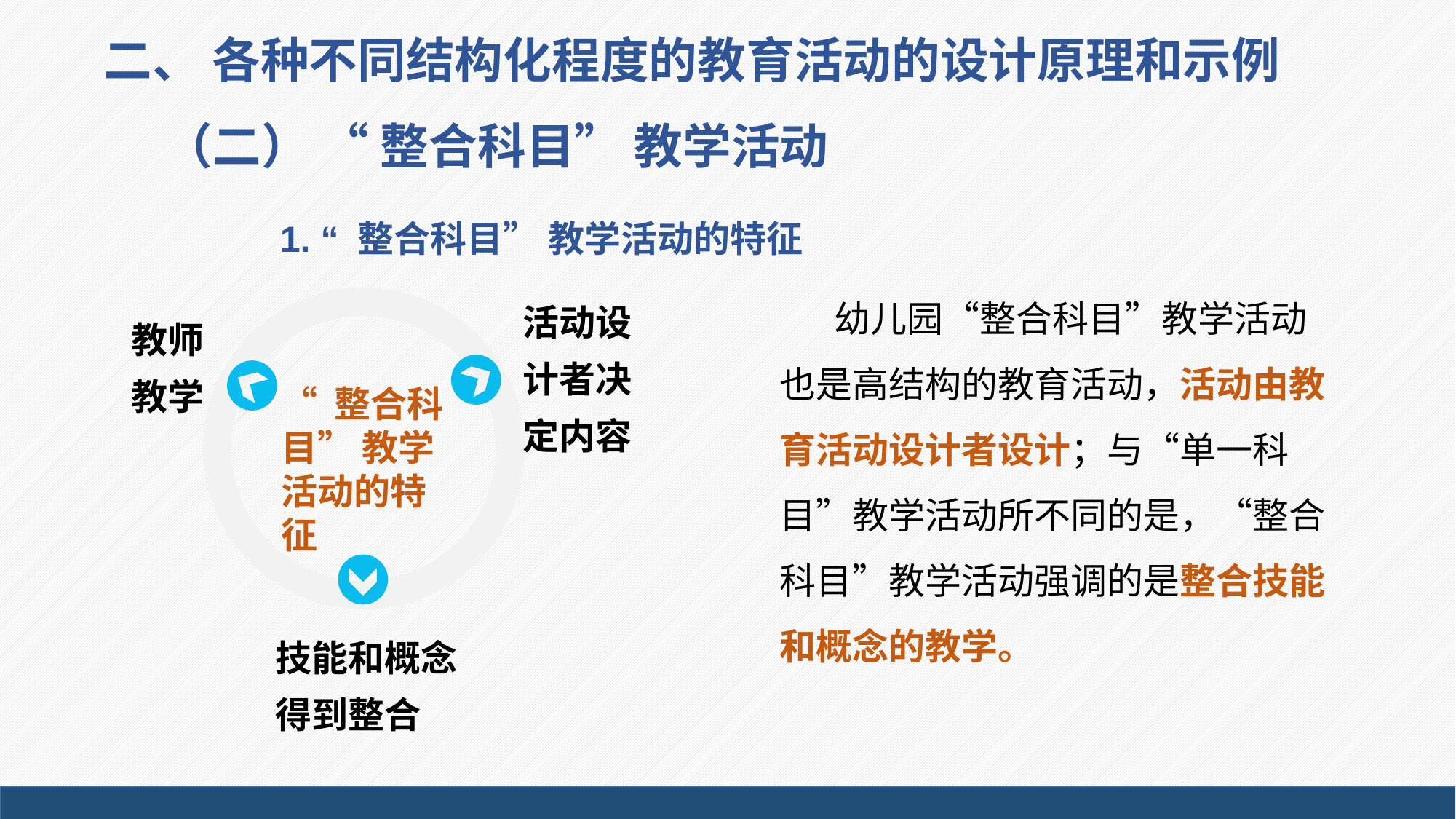

二、 各种不同结构化程度的教育活动的设计原理和示例
（二） “ 整合科目” 教学活动
1. “ 整合科目” 教学活动的特征
幼儿园“整合科目”教学活动也是高结构的教育活动，活动由教育活动设计者设计；与“单一科目”教学活动所不同的是，“整合科目”教学活动强调的是整合技能和概念的教学。

教师教学
活动设计者决定内容

“ 整合科目” 教学活动的特征

技能和概念得到整合